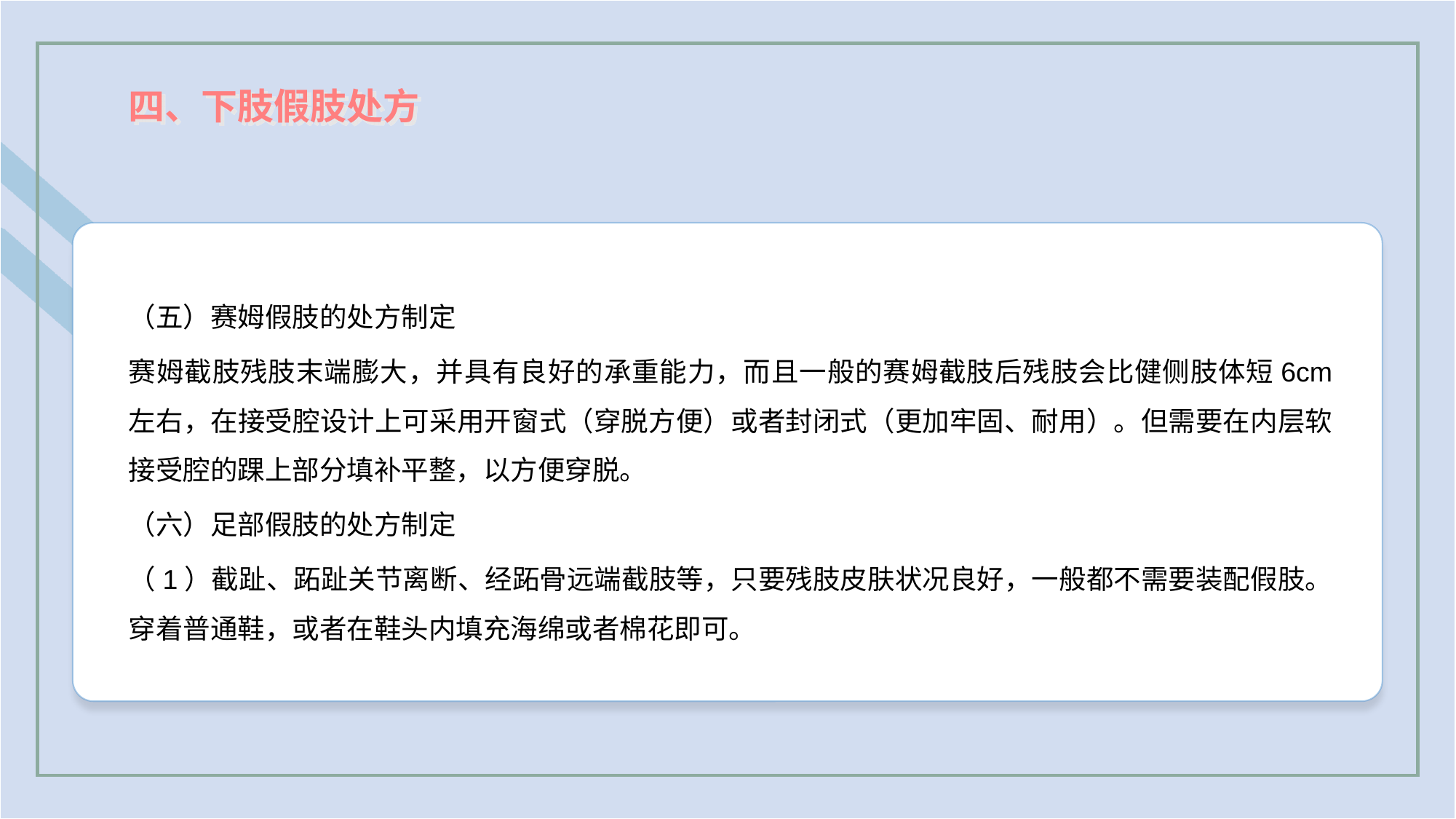

四、下肢假肢处方

（五）赛姆假肢的处方制定
赛姆截肢残肢末端膨大，并具有良好的承重能力，而且一般的赛姆截肢后残肢会比健侧肢体短6cm 左右，在接受腔设计上可采用开窗式（穿脱方便）或者封闭式（更加牢固、耐用）。但需要在内层软接受腔的踝上部分填补平整，以方便穿脱。
（六）足部假肢的处方制定
（1）截趾、跖趾关节离断、经跖骨远端截肢等，只要残肢皮肤状况良好，一般都不需要装配假肢。穿着普通鞋，或者在鞋头内填充海绵或者棉花即可。